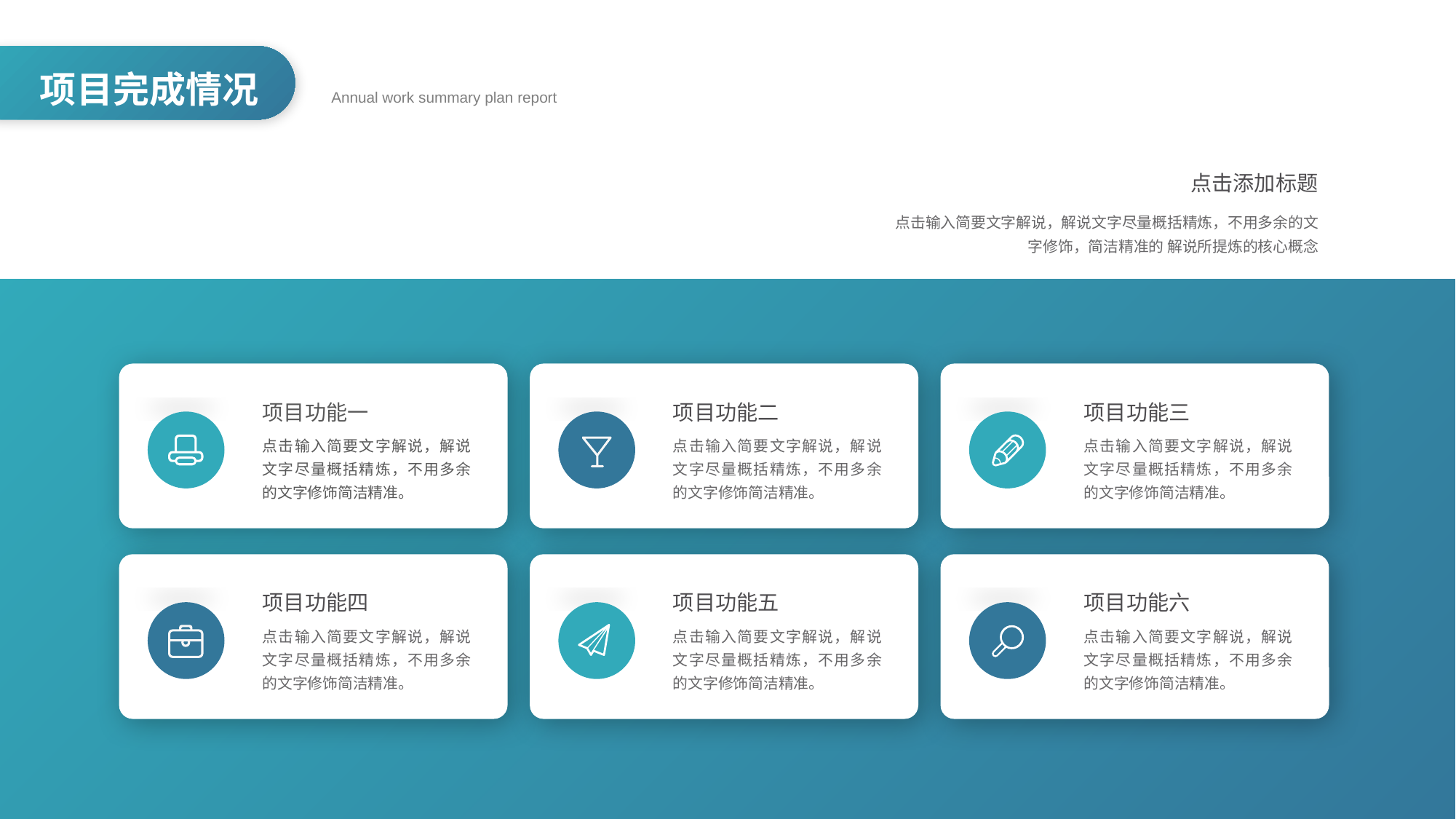

项目完成情况
点击添加标题
点击输入简要文字解说，解说文字尽量概括精炼，不用多余的文字修饰，简洁精准的 解说所提炼的核心概念

项目功能一

点击输入简要文字解说，解说文字尽量概括精炼，不用多余的文字修饰简洁精准。

项目功能二

点击输入简要文字解说，解说文字尽量概括精炼，不用多余的文字修饰简洁精准。

项目功能三

点击输入简要文字解说，解说文字尽量概括精炼，不用多余的文字修饰简洁精准。

项目功能四

点击输入简要文字解说，解说文字尽量概括精炼，不用多余的文字修饰简洁精准。

项目功能五

点击输入简要文字解说，解说文字尽量概括精炼，不用多余的文字修饰简洁精准。

项目功能六

点击输入简要文字解说，解说文字尽量概括精炼，不用多余的文字修饰简洁精准。